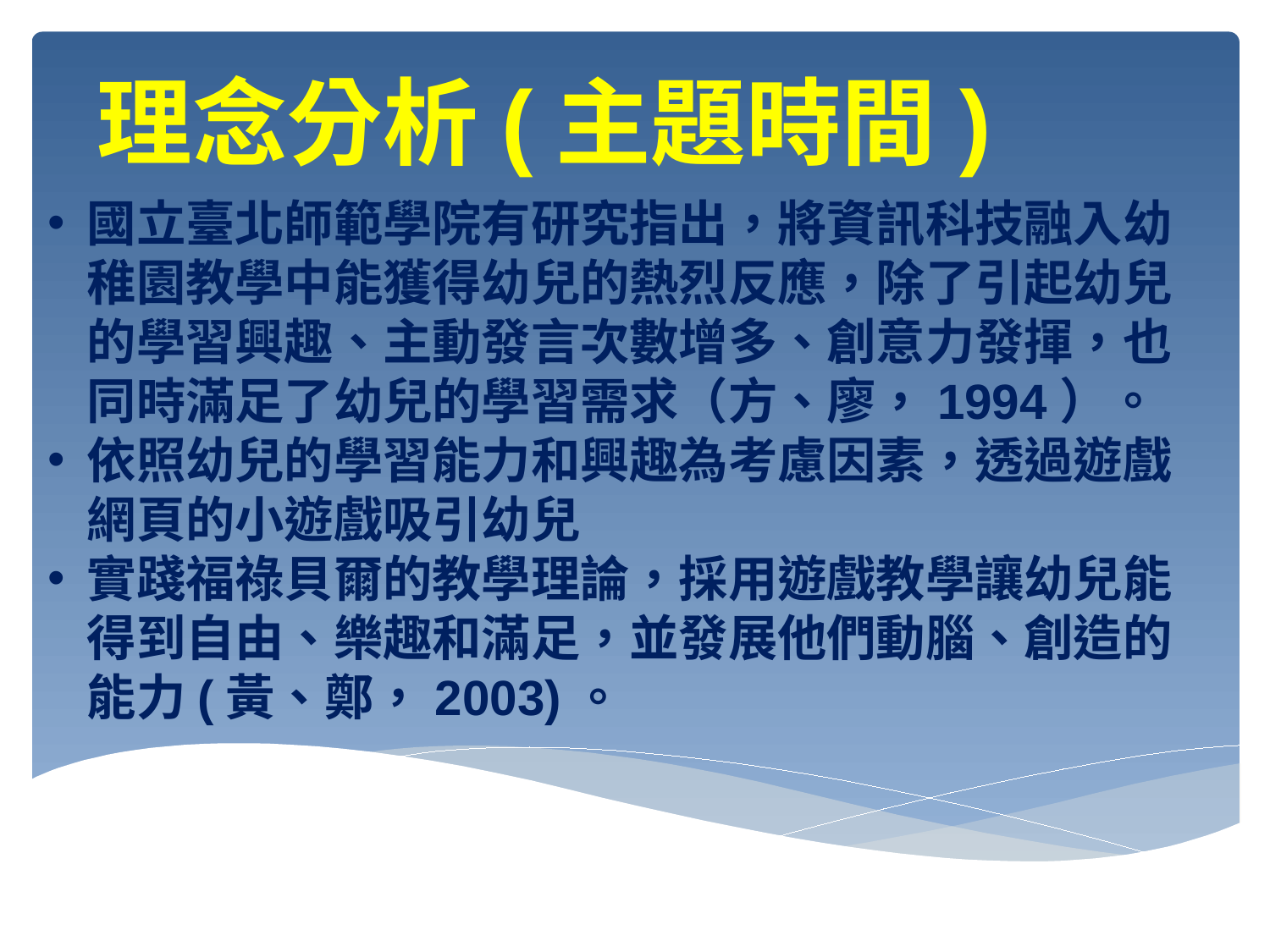

理念分析(主題時間)

國立臺北師範學院有研究指出，將資訊科技融入幼稚園教學中能獲得幼兒的熱烈反應，除了引起幼兒的學習興趣、主動發言次數增多、創意力發揮，也同時滿足了幼兒的學習需求（方、廖，1994）。
依照幼兒的學習能力和興趣為考慮因素，透過遊戲網頁的小遊戲吸引幼兒
實踐福祿貝爾的教學理論，採用遊戲教學讓幼兒能得到自由、樂趣和滿足，並發展他們動腦、創造的能力(黃、鄭，2003)。